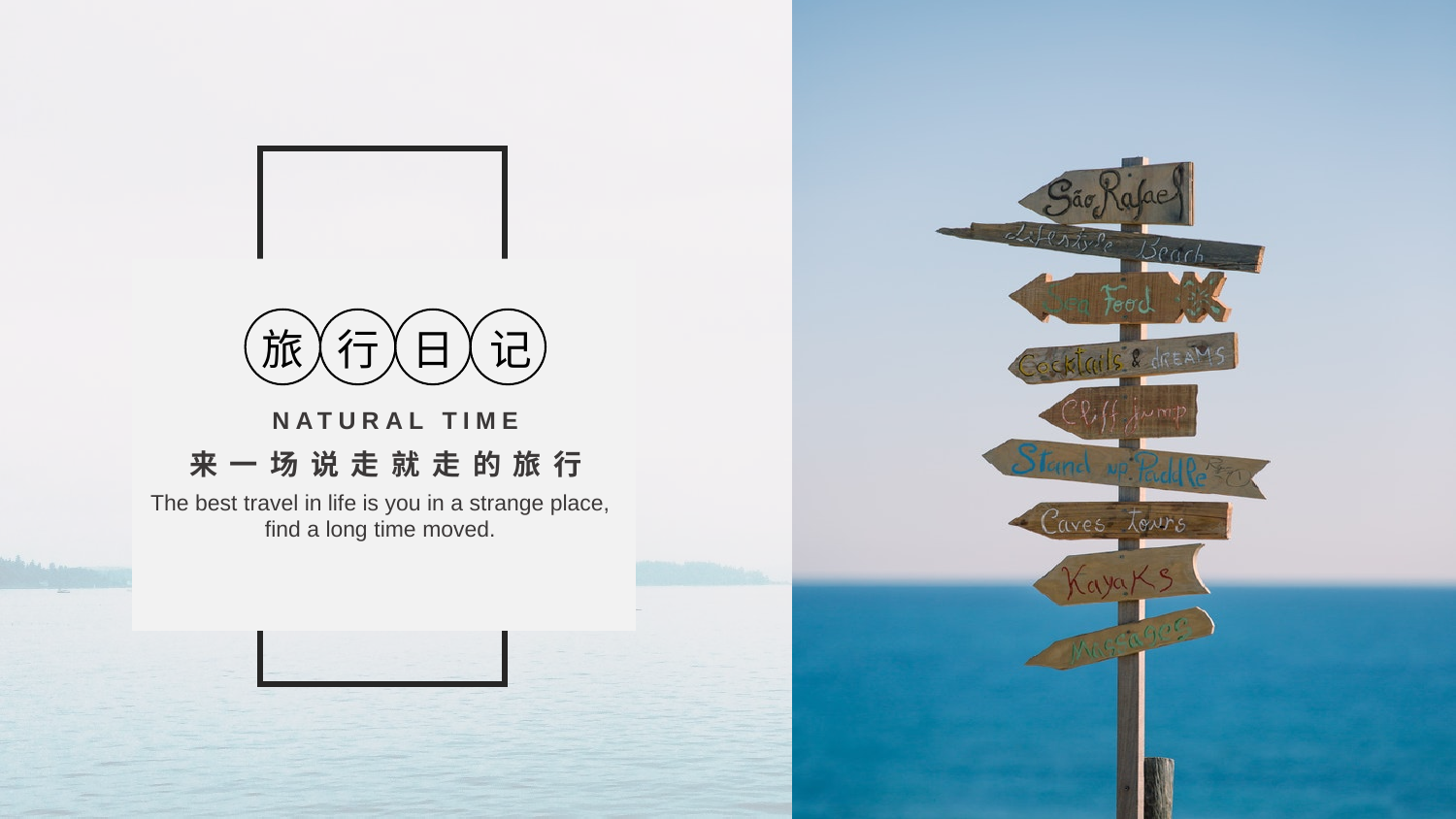

旅
行
日
记
NATURAL TIME
来一场说走就走的旅行
The best travel in life is you in a strange place, find a long time moved.